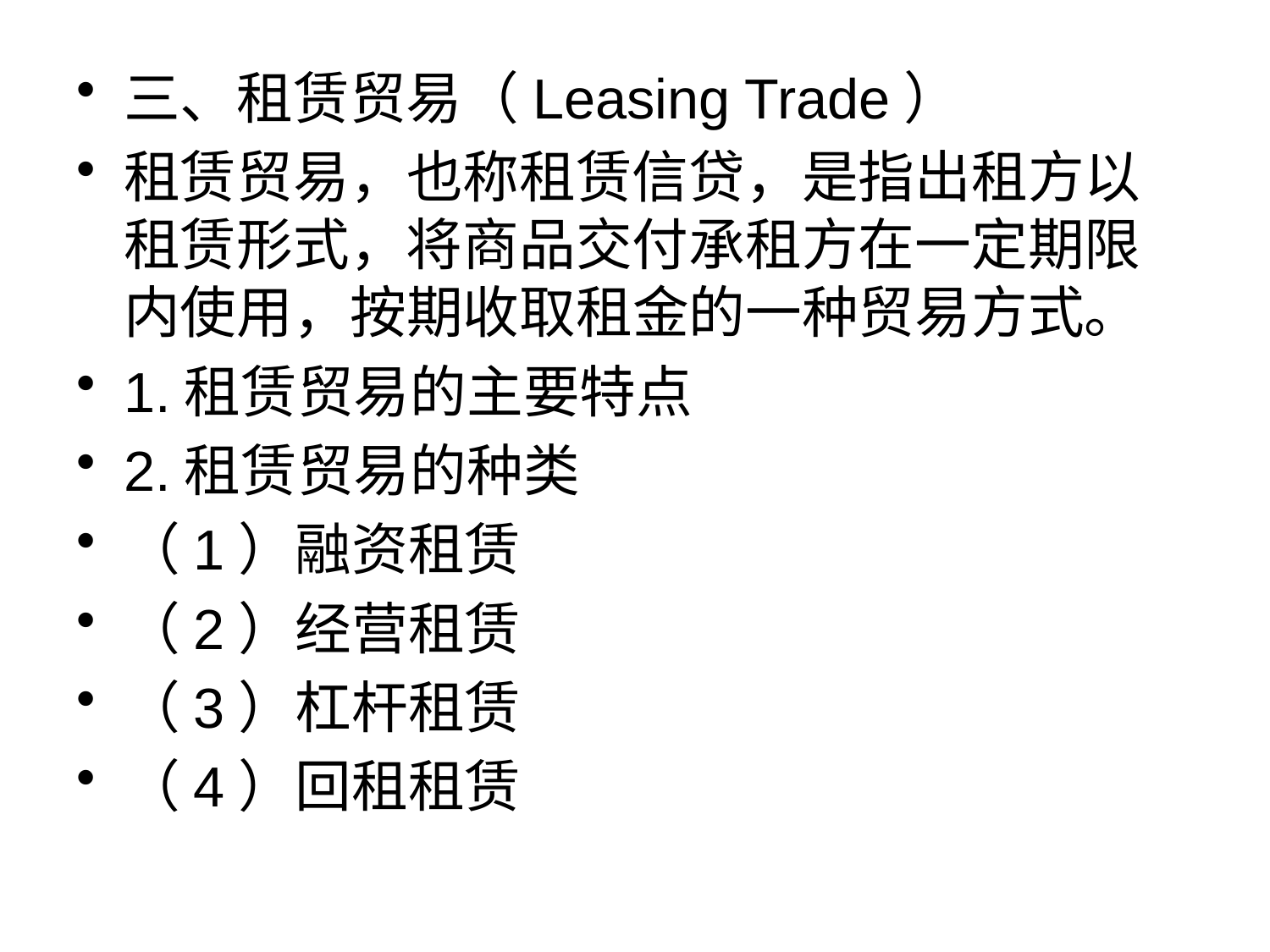

三、租赁贸易（Leasing Trade）
租赁贸易，也称租赁信贷，是指出租方以租赁形式，将商品交付承租方在一定期限内使用，按期收取租金的一种贸易方式。
1.租赁贸易的主要特点
2.租赁贸易的种类
（1）融资租赁
（2）经营租赁
（3）杠杆租赁
（4）回租租赁